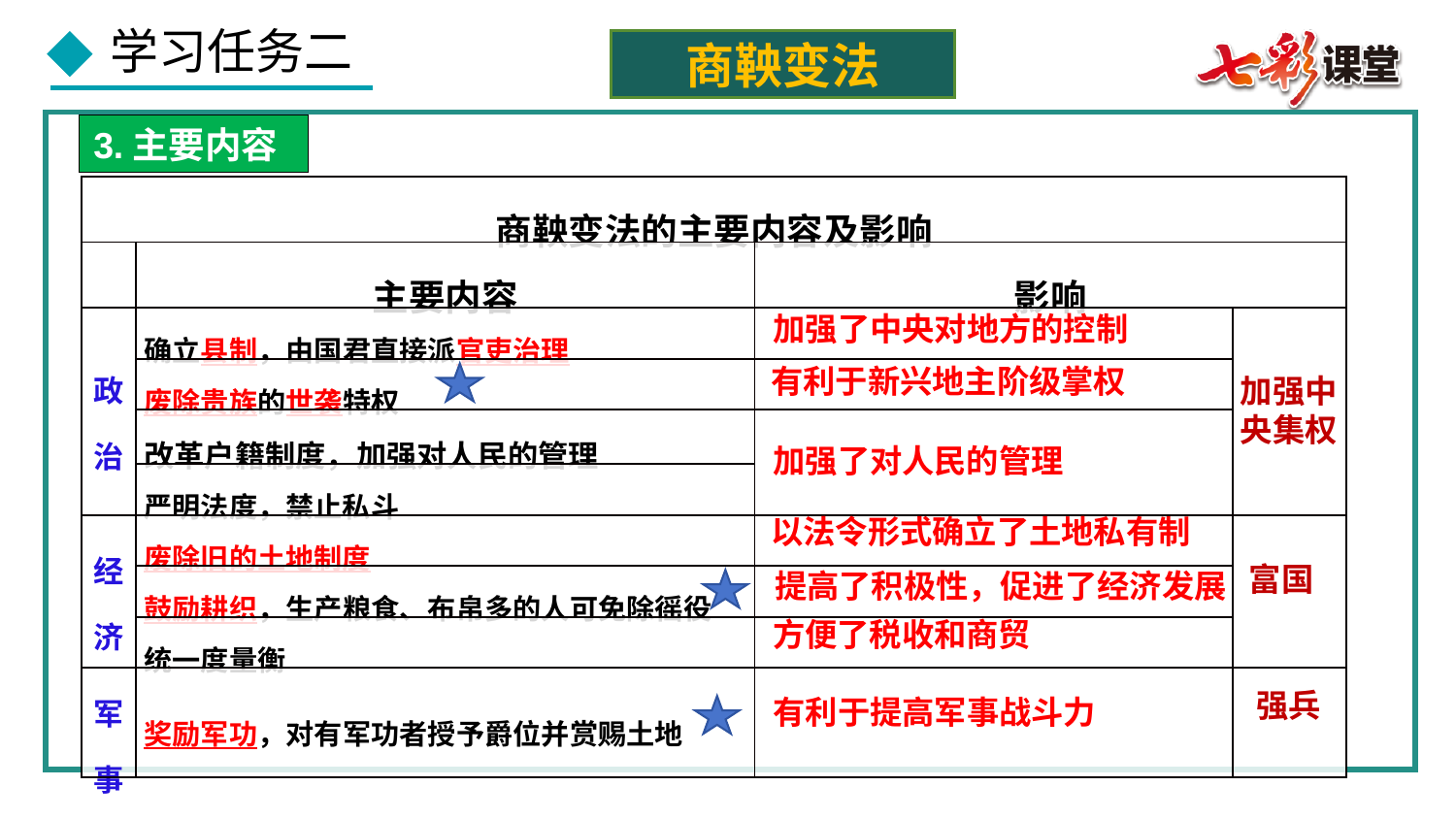

商鞅变法
3.主要内容
| 商鞅变法的主要内容及影响 |  |  |  |
| --- | --- | --- | --- |
|  | 主要内容 | 影响 |  |
| 政治 | 确立县制，由国君直接派官吏治理 |  |  |
|  | 废除贵族的世袭特权 |  |  |
|  | 改革户籍制度，加强对人民的管理 |  |  |
|  | 严明法度，禁止私斗 |  |  |
| 经济 | 废除旧的土地制度 |  |  |
|  | 鼓励耕织，生产粮食、布帛多的人可免除徭役 |  |  |
|  | 统一度量衡 |  |  |
| 军事 | 奖励军功，对有军功者授予爵位并赏赐土地 |  |  |
加强了中央对地方的控制
有利于新兴地主阶级掌权

加强中央集权
加强了对人民的管理
以法令形式确立了土地私有制
富国
提高了积极性，促进了经济发展

方便了税收和商贸
强兵
有利于提高军事战斗力